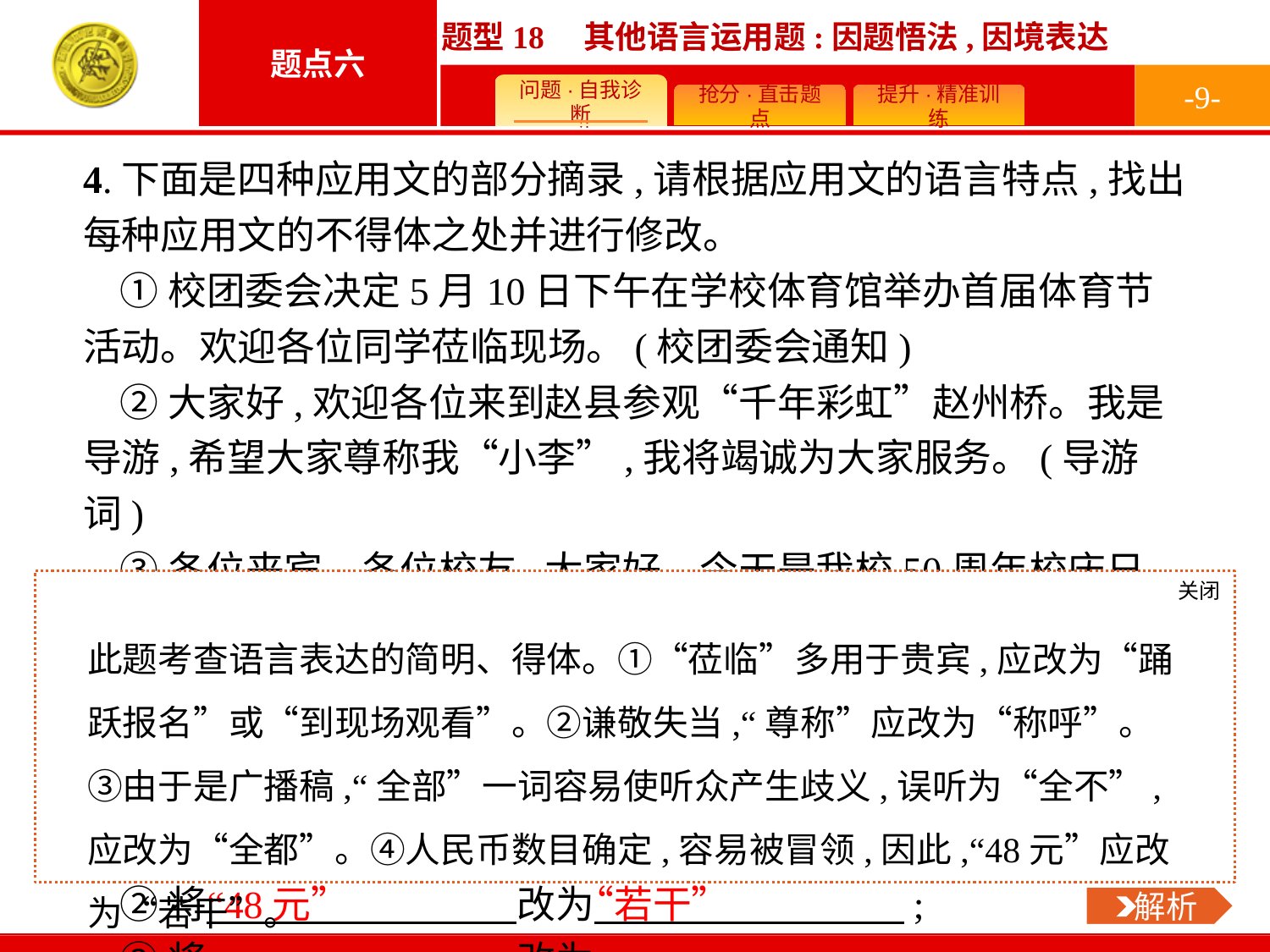

-9-
4.下面是四种应用文的部分摘录,请根据应用文的语言特点,找出每种应用文的不得体之处并进行修改。
①校团委会决定5月10日下午在学校体育馆举办首届体育节活动。欢迎各位同学莅临现场。(校团委会通知)
②大家好,欢迎各位来到赵县参观“千年彩虹”赵州桥。我是导游,希望大家尊称我“小李”,我将竭诚为大家服务。(导游词)
③各位来宾、各位校友,大家好。今天是我校50周年校庆日,学校的图书馆、校史馆、办公楼全部开放。(广播稿)
④有位同学于5月7日上午拾得钱包一个,内有人民币48元、饭票、手机充值卡等,望失主前往学校教育处找李干事认领。(招领启事)
①将　　　　　　　　改为　　　　　　　　;
②将　　　　　　　　改为　　　　　　　　;
③将　　　　　　　　改为　　　　　　　　;
④将　　　　　　　　改为　　　　　　　　。

关闭
  解析

此题考查语言表达的简明、得体。①“莅临”多用于贵宾,应改为“踊跃报名”或“到现场观看”。②谦敬失当,“尊称”应改为“称呼”。③由于是广播稿,“全部”一词容易使听众产生歧义,误听为“全不”,应改为“全都”。④人民币数目确定,容易被冒领,因此,“48元”应改为“若干”。
莅临现场”                   “踊跃报名”
“尊称”                         “称呼”
“全部”                          “全都”
“48元”                          “若干”
  解析